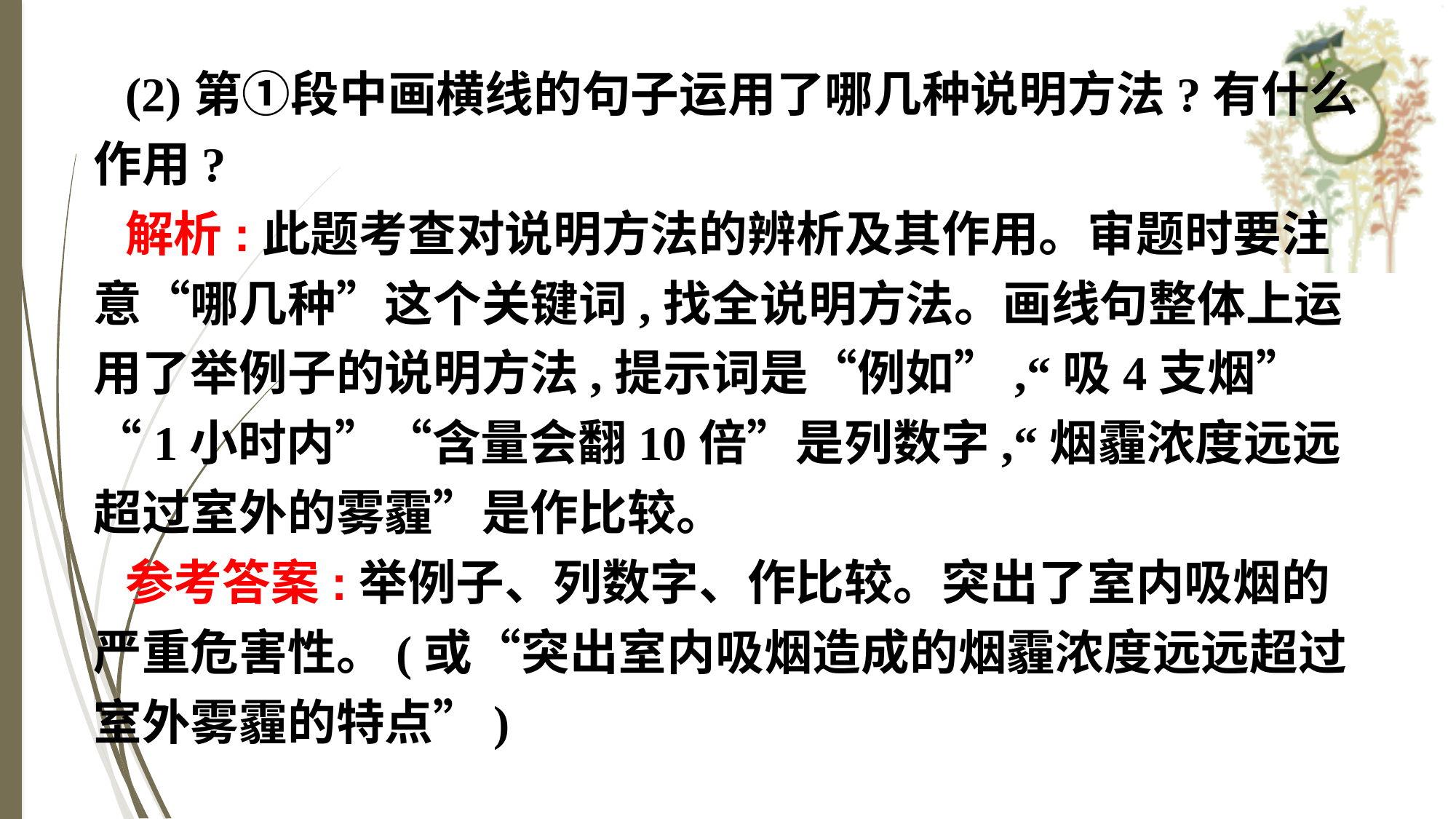

(2)第①段中画横线的句子运用了哪几种说明方法?有什么作用?
解析:此题考查对说明方法的辨析及其作用。审题时要注意“哪几种”这个关键词,找全说明方法。画线句整体上运用了举例子的说明方法,提示词是“例如”,“吸4支烟”“1小时内”“含量会翻10倍”是列数字,“烟霾浓度远远超过室外的雾霾”是作比较。
参考答案:举例子、列数字、作比较。突出了室内吸烟的严重危害性。(或“突出室内吸烟造成的烟霾浓度远远超过室外雾霾的特点”)